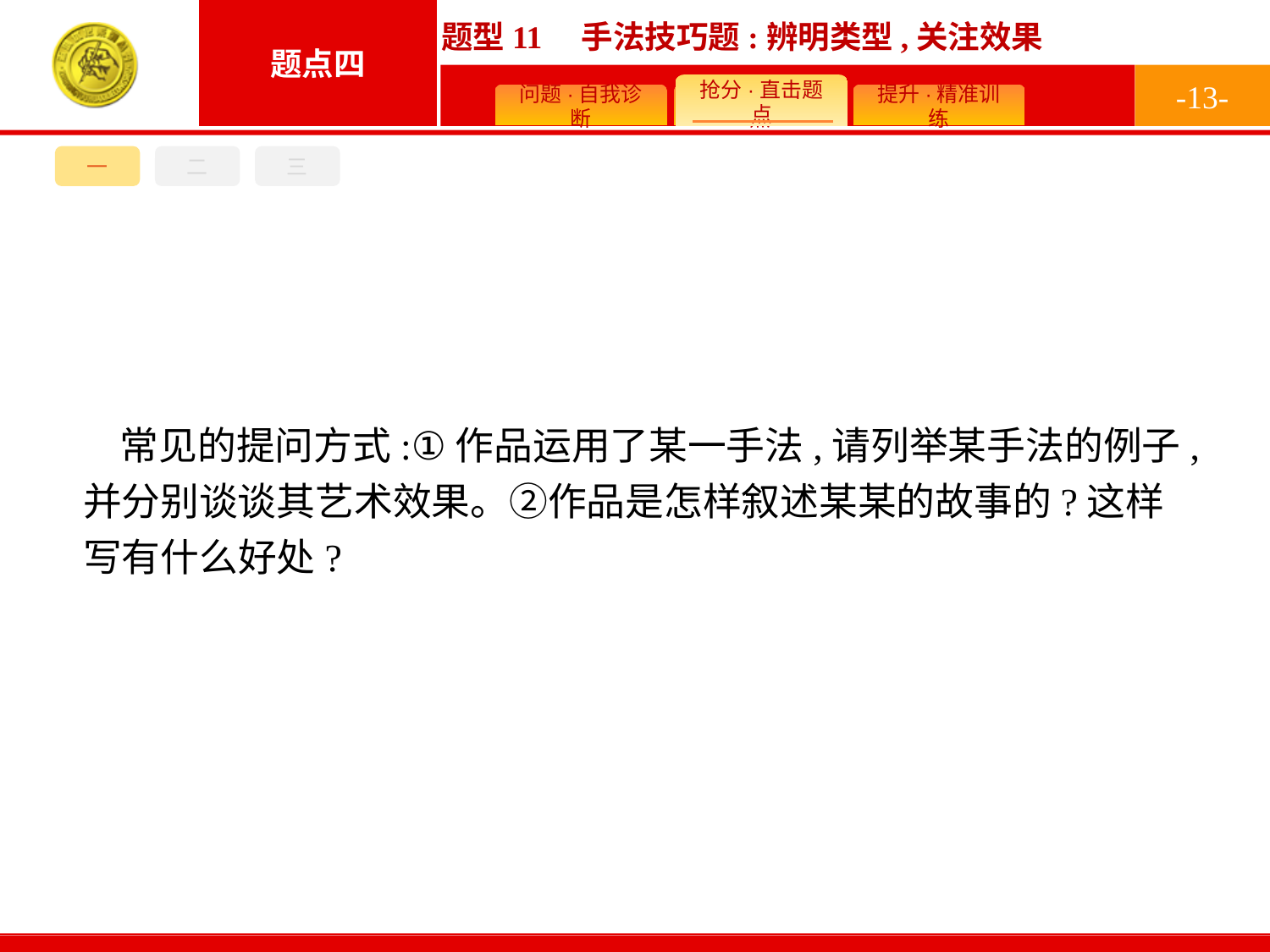

-13-
三
一
二
常见的提问方式:①作品运用了某一手法,请列举某手法的例子,并分别谈谈其艺术效果。②作品是怎样叙述某某的故事的?这样写有什么好处?